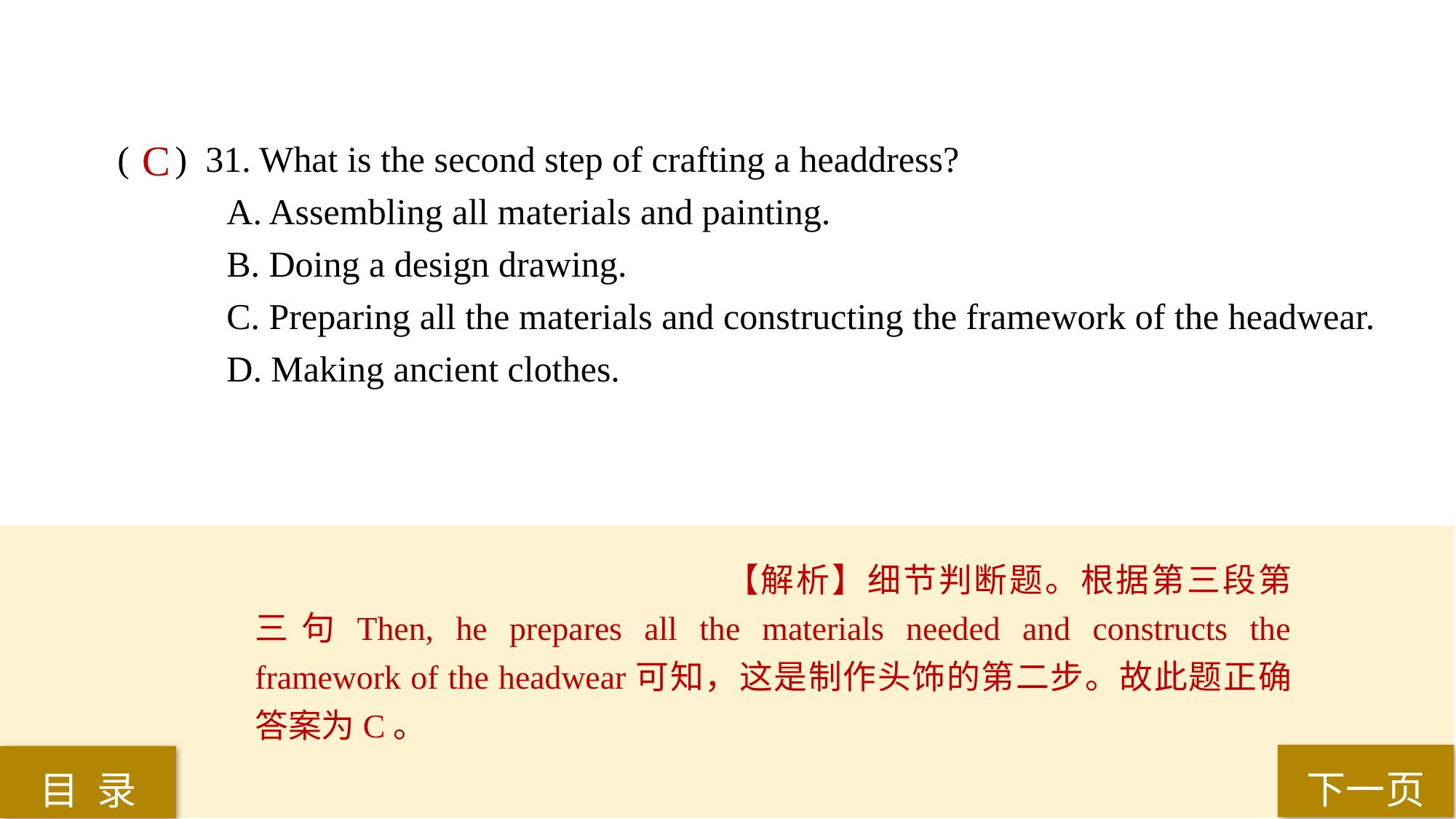

(     )  31. What is the second step of crafting a headdress?
A. Assembling all materials and painting.
B. Doing a design drawing.
C. Preparing all the materials and constructing the framework of the headwear.
D. Making ancient clothes.
C
【解析】细节判断题。根据第三段第三句Then, he prepares all the materials needed and constructs the framework of the headwear可知，这是制作头饰的第二步。故此题正确答案为C。